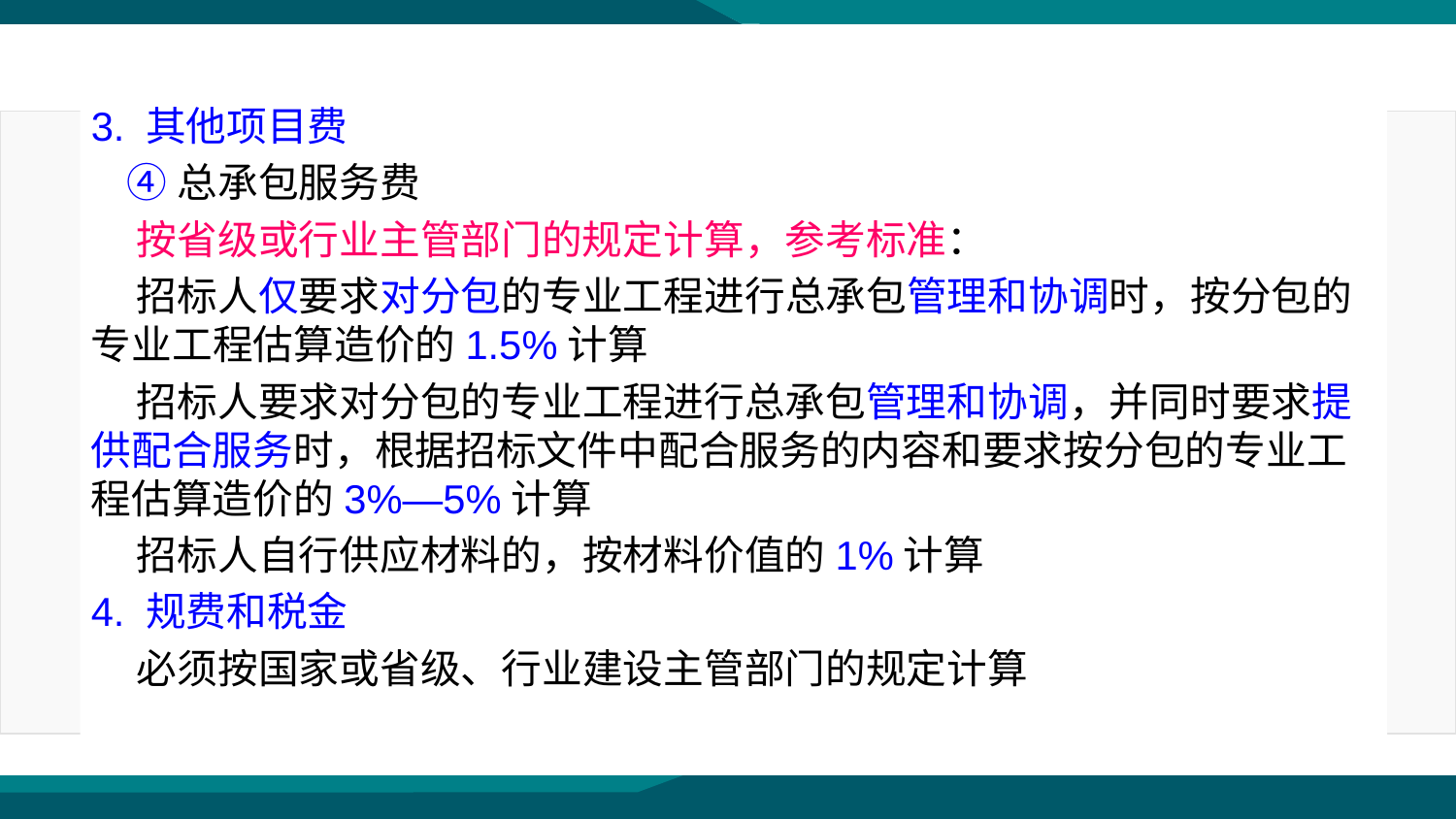

3. 其他项目费
    ④总承包服务费
    按省级或行业主管部门的规定计算，参考标准：
    招标人仅要求对分包的专业工程进行总承包管理和协调时，按分包的专业工程估算造价的1.5%计算
    招标人要求对分包的专业工程进行总承包管理和协调，并同时要求提供配合服务时，根据招标文件中配合服务的内容和要求按分包的专业工程估算造价的3%—5%计算
    招标人自行供应材料的，按材料价值的1%计算
4. 规费和税金
    必须按国家或省级、行业建设主管部门的规定计算